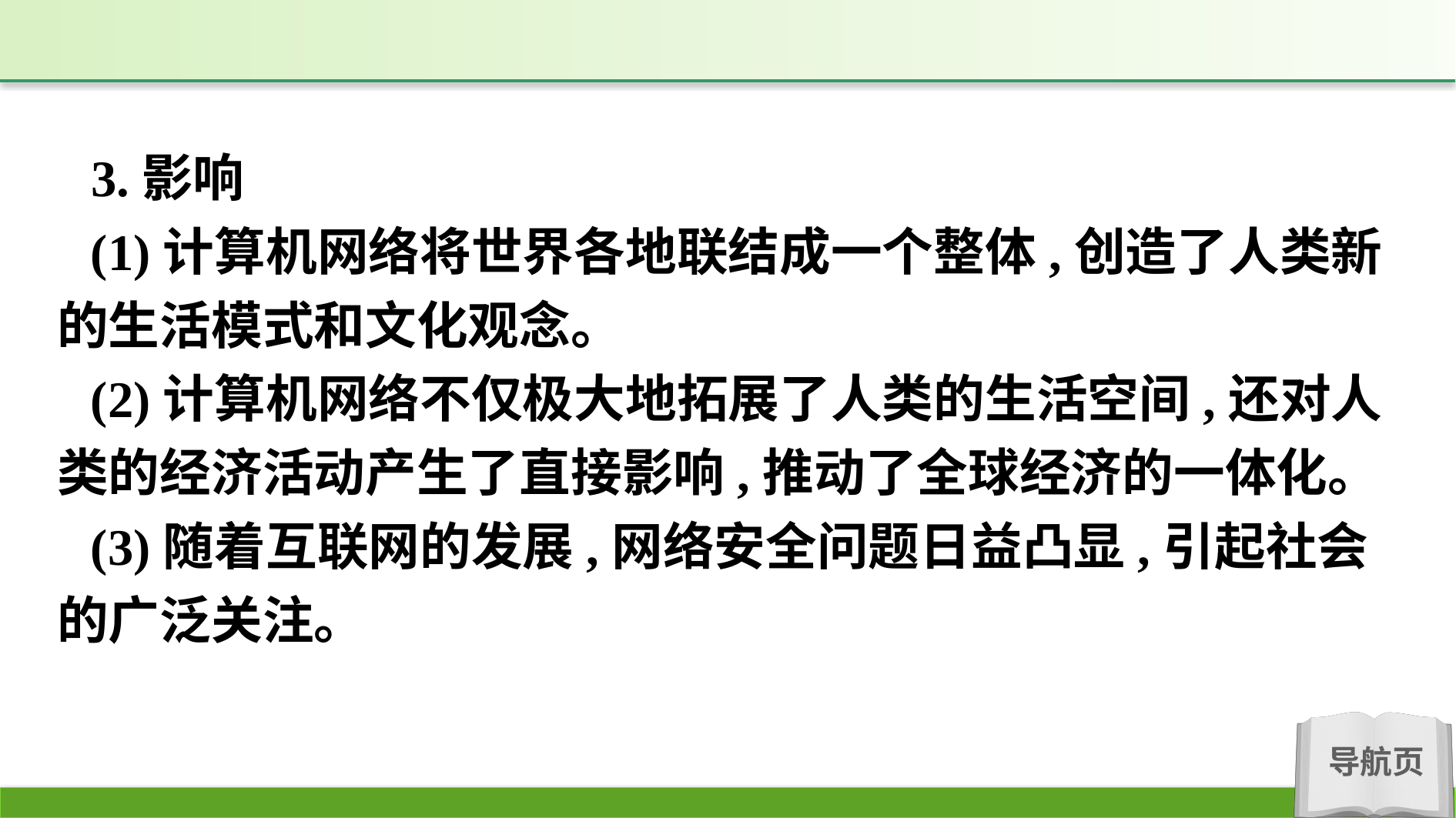

3.影响
(1)计算机网络将世界各地联结成一个整体,创造了人类新的生活模式和文化观念。
(2)计算机网络不仅极大地拓展了人类的生活空间,还对人类的经济活动产生了直接影响,推动了全球经济的一体化。
(3)随着互联网的发展,网络安全问题日益凸显,引起社会的广泛关注。